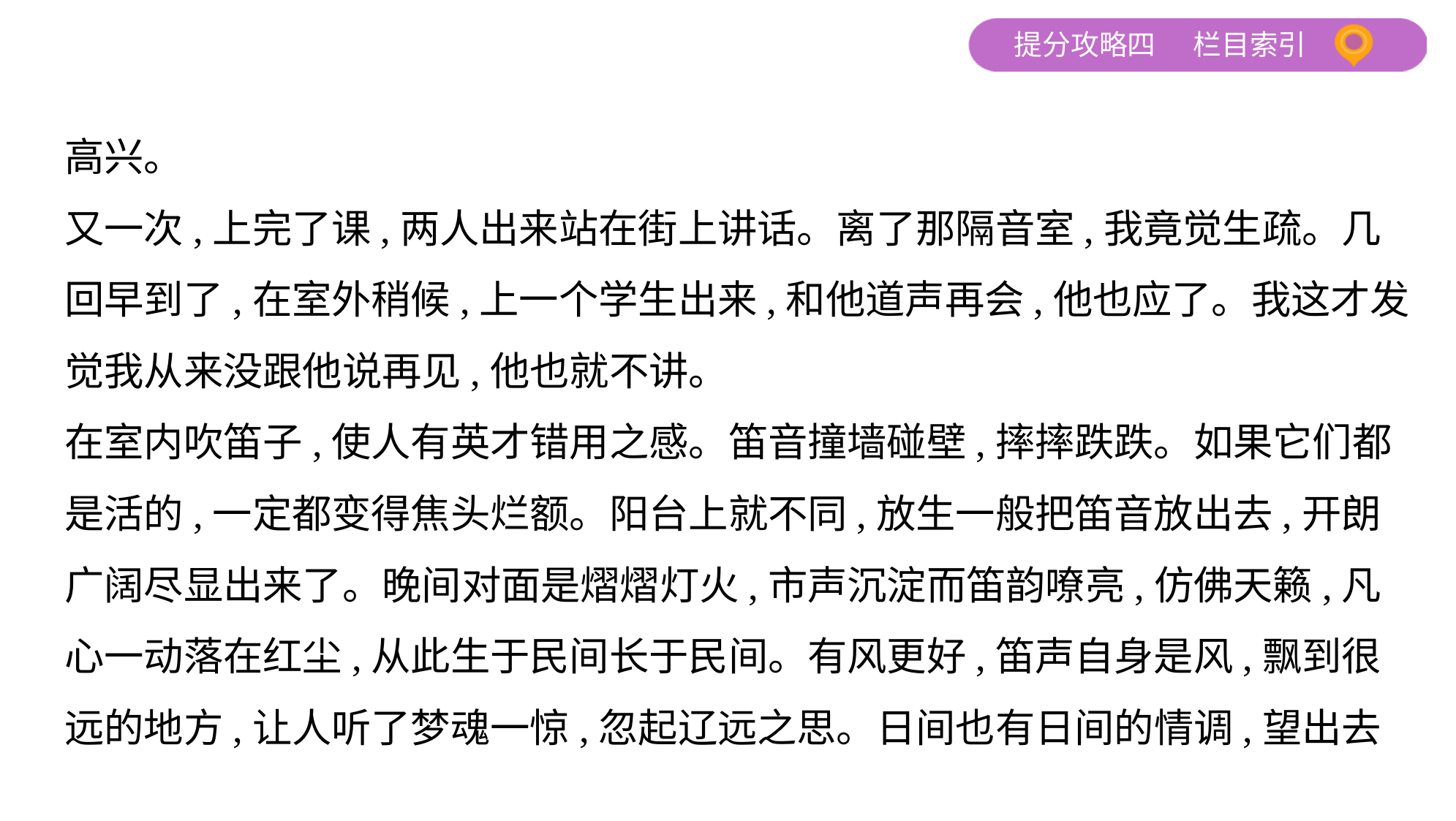

高兴。
又一次,上完了课,两人出来站在街上讲话。离了那隔音室,我竟觉生疏。几
回早到了,在室外稍候,上一个学生出来,和他道声再会,他也应了。我这才发
觉我从来没跟他说再见,他也就不讲。
在室内吹笛子,使人有英才错用之感。笛音撞墙碰壁,摔摔跌跌。如果它们都
是活的,一定都变得焦头烂额。阳台上就不同,放生一般把笛音放出去,开朗
广阔尽显出来了。晚间对面是熠熠灯火,市声沉淀而笛韵嘹亮,仿佛天籁,凡
心一动落在红尘,从此生于民间长于民间。有风更好,笛声自身是风,飘到很
远的地方,让人听了梦魂一惊,忽起辽远之思。日间也有日间的情调,望出去